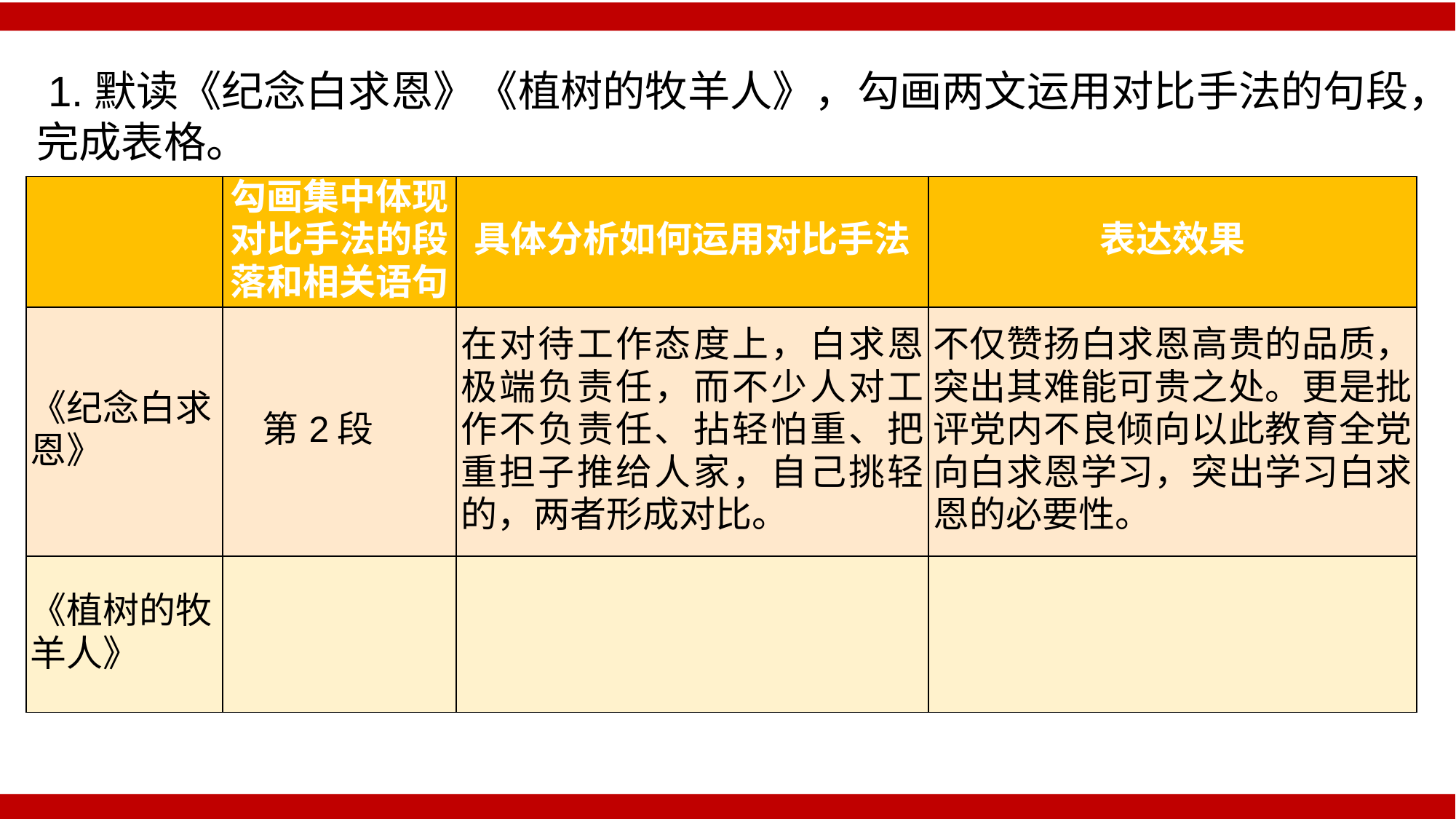

1.默读《纪念白求恩》《植树的牧羊人》，勾画两文运用对比手法的句段，完成表格。
|  | 勾画集中体现对比手法的段落和相关语句 | 具体分析如何运用对比手法 | 表达效果 |
| --- | --- | --- | --- |
| 《纪念白求恩》 | 第2段 | 在对待工作态度上，白求恩极端负责任，而不少人对工作不负责任、拈轻怕重、把重担子推给人家，自己挑轻的，两者形成对比。 | 不仅赞扬白求恩高贵的品质，突出其难能可贵之处。更是批评党内不良倾向以此教育全党向白求恩学习，突出学习白求恩的必要性。 |
| 《植树的牧羊人》 |  |  |  |